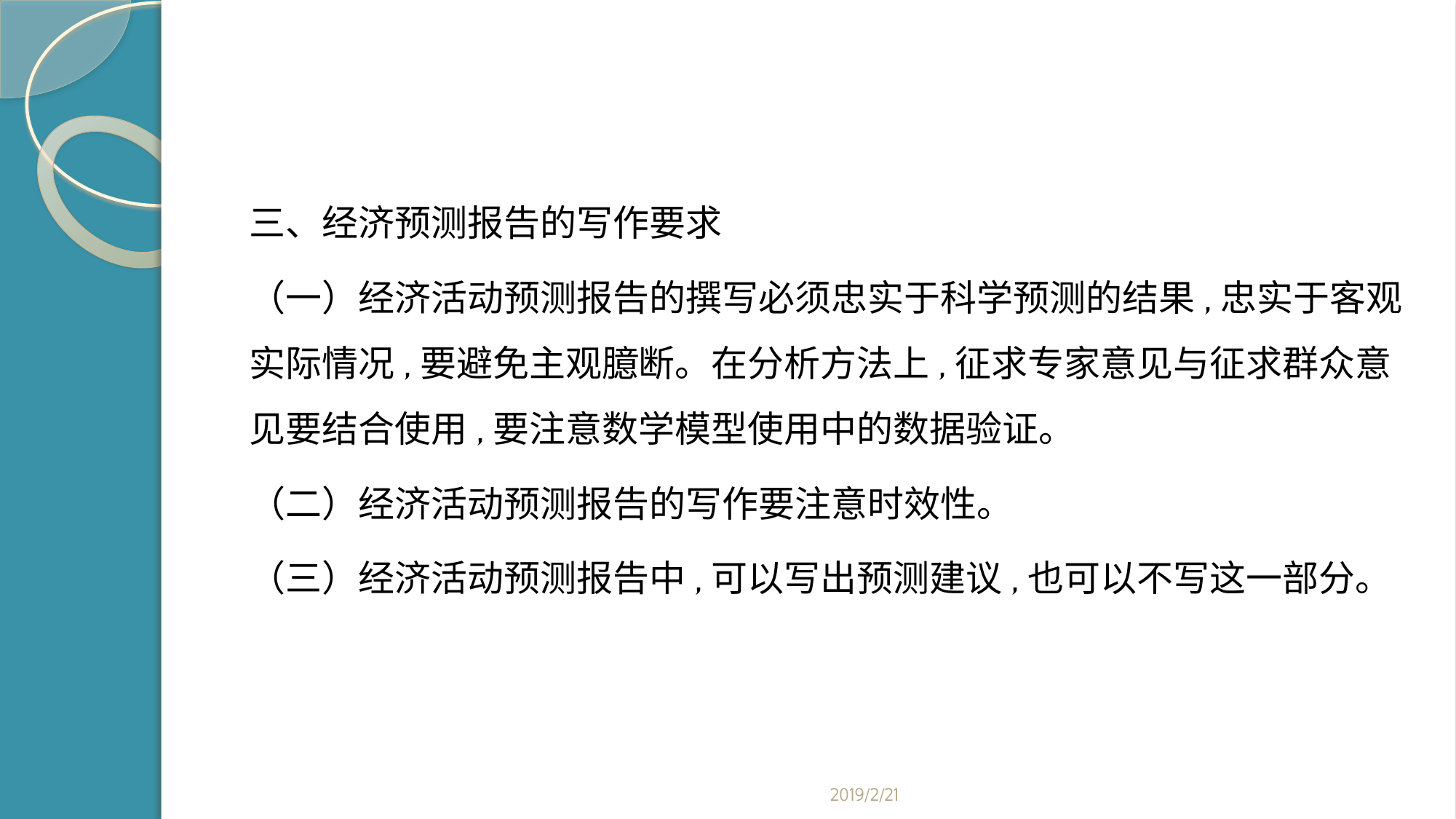

#
三、经济预测报告的写作要求
（一）经济活动预测报告的撰写必须忠实于科学预测的结果,忠实于客观实际情况,要避免主观臆断。在分析方法上,征求专家意见与征求群众意见要结合使用,要注意数学模型使用中的数据验证。
（二）经济活动预测报告的写作要注意时效性。
（三）经济活动预测报告中,可以写出预测建议,也可以不写这一部分。
2019/2/21